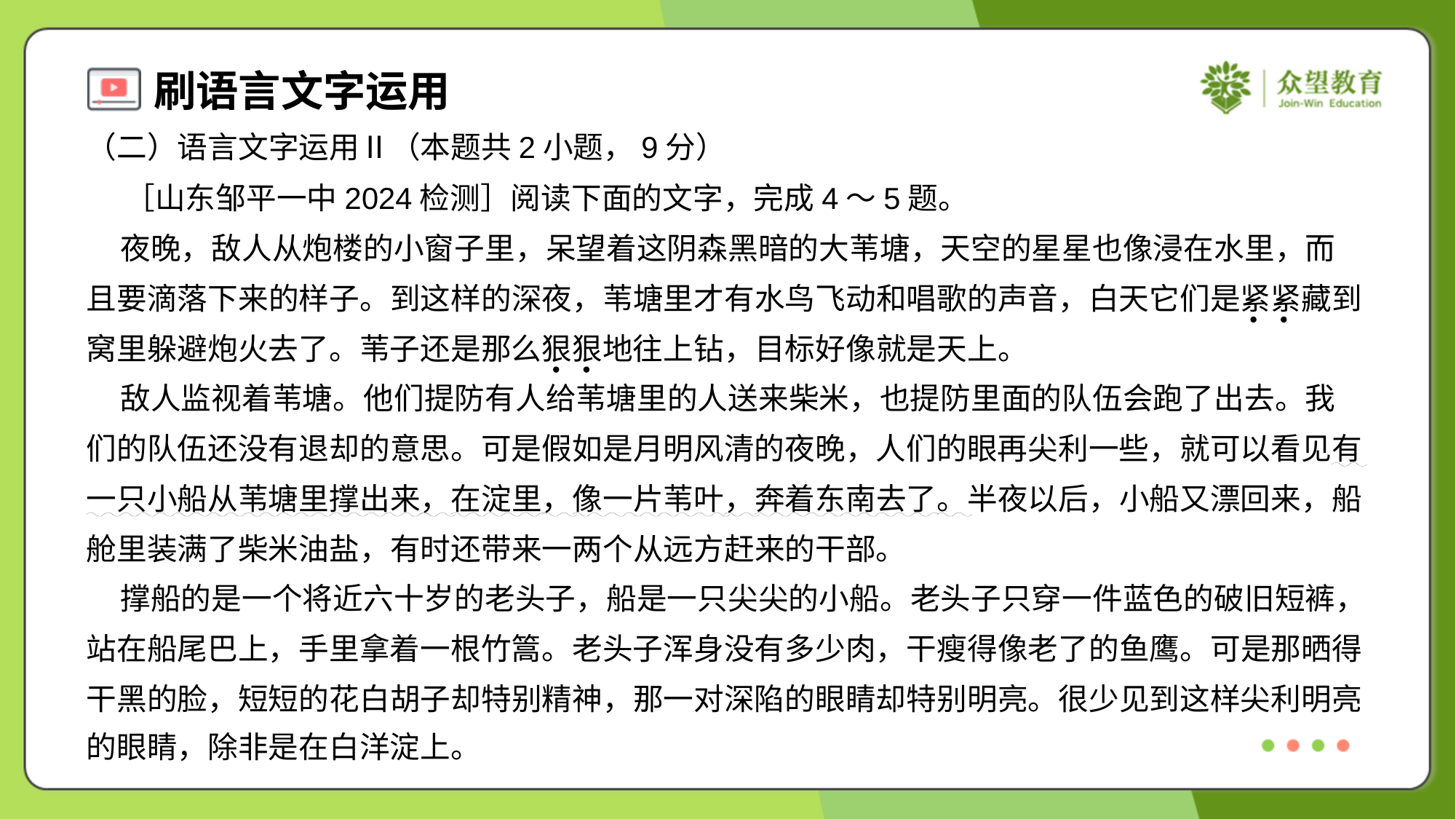

（二）语言文字运用Ⅱ（本题共2小题，9分）
    ［山东邹平一中2024检测］阅读下面的文字，完成4～5题。
    夜晚，敌人从炮楼的小窗子里，呆望着这阴森黑暗的大苇塘，天空的星星也像浸在水里，而
且要滴落下来的样子。到这样的深夜，苇塘里才有水鸟飞动和唱歌的声音，白天它们是紧紧藏到
窝里躲避炮火去了。苇子还是那么狠狠地往上钻，目标好像就是天上。
    敌人监视着苇塘。他们提防有人给苇塘里的人送来柴米，也提防里面的队伍会跑了出去。我
们的队伍还没有退却的意思。可是假如是月明风清的夜晚，人们的眼再尖利一些，就可以看见有
一只小船从苇塘里撑出来，在淀里，像一片苇叶，奔着东南去了。半夜以后，小船又漂回来，船
舱里装满了柴米油盐，有时还带来一两个从远方赶来的干部。
    撑船的是一个将近六十岁的老头子，船是一只尖尖的小船。老头子只穿一件蓝色的破旧短裤，
站在船尾巴上，手里拿着一根竹篙。老头子浑身没有多少肉，干瘦得像老了的鱼鹰。可是那晒得
干黑的脸，短短的花白胡子却特别精神，那一对深陷的眼睛却特别明亮。很少见到这样尖利明亮
的眼睛，除非是在白洋淀上。